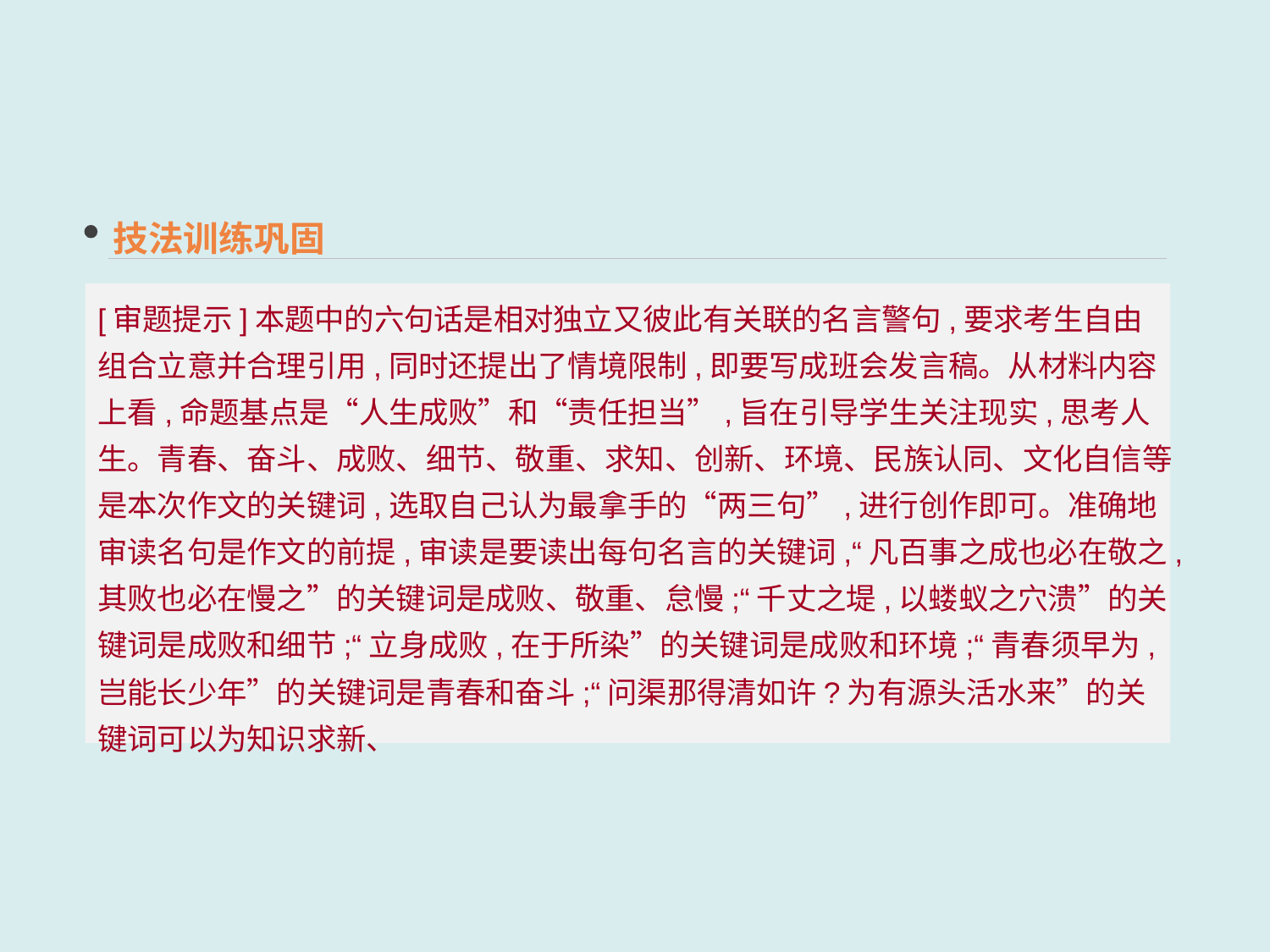

技法训练巩固

[审题提示]本题中的六句话是相对独立又彼此有关联的名言警句,要求考生自由组合立意并合理引用,同时还提出了情境限制,即要写成班会发言稿。从材料内容上看,命题基点是“人生成败”和“责任担当”,旨在引导学生关注现实,思考人生。青春、奋斗、成败、细节、敬重、求知、创新、环境、民族认同、文化自信等是本次作文的关键词,选取自己认为最拿手的“两三句”,进行创作即可。准确地审读名句是作文的前提,审读是要读出每句名言的关键词,“凡百事之成也必在敬之,其败也必在慢之”的关键词是成败、敬重、怠慢;“千丈之堤,以蝼蚁之穴溃”的关键词是成败和细节;“立身成败,在于所染”的关键词是成败和环境;“青春须早为,岂能长少年”的关键词是青春和奋斗;“问渠那得清如许?为有源头活水来”的关键词可以为知识求新、